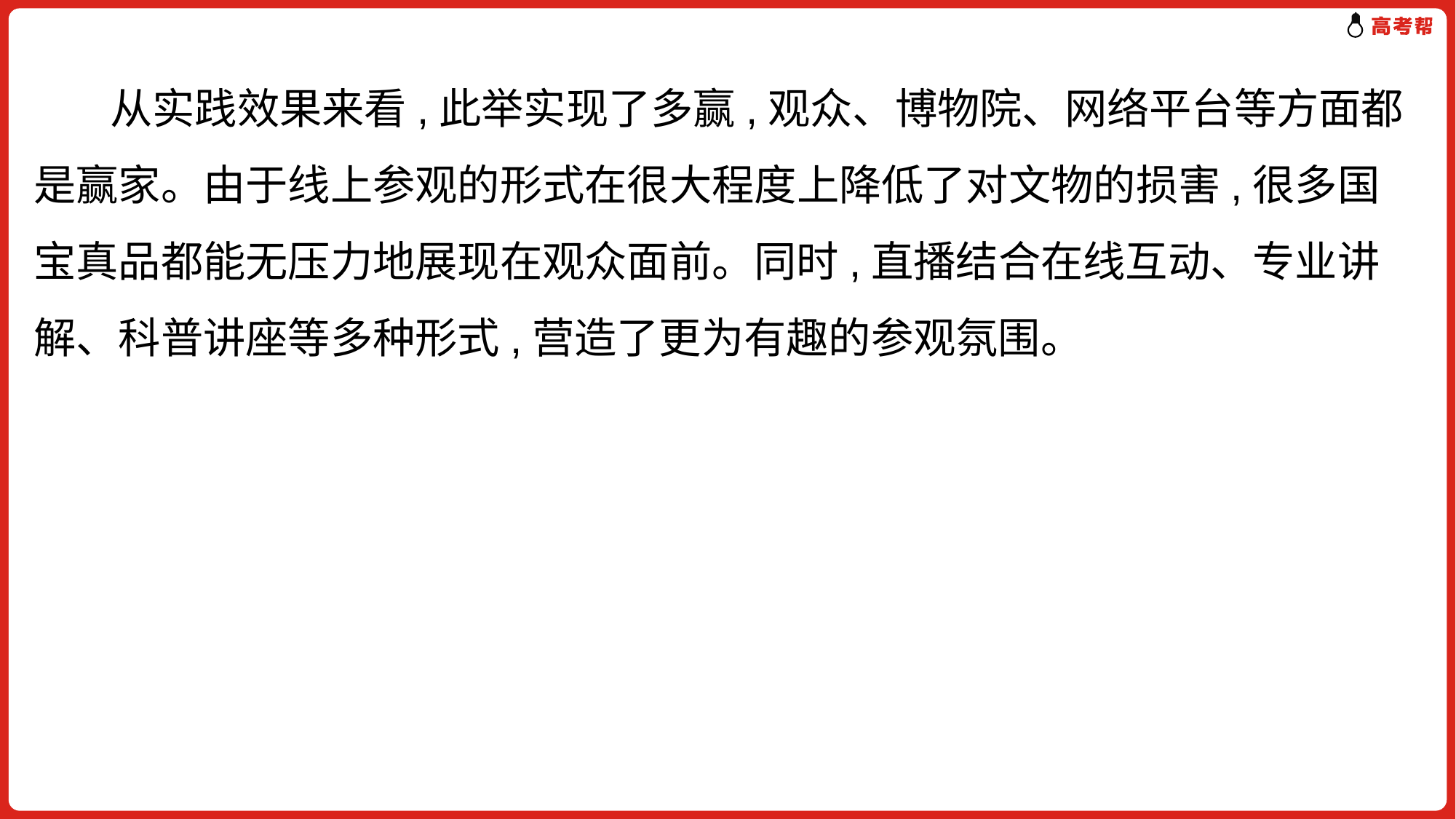

从实践效果来看,此举实现了多赢,观众、博物院、网络平台等方面都是赢家。由于线上参观的形式在很大程度上降低了对文物的损害,很多国宝真品都能无压力地展现在观众面前。同时,直播结合在线互动、专业讲解、科普讲座等多种形式,营造了更为有趣的参观氛围。